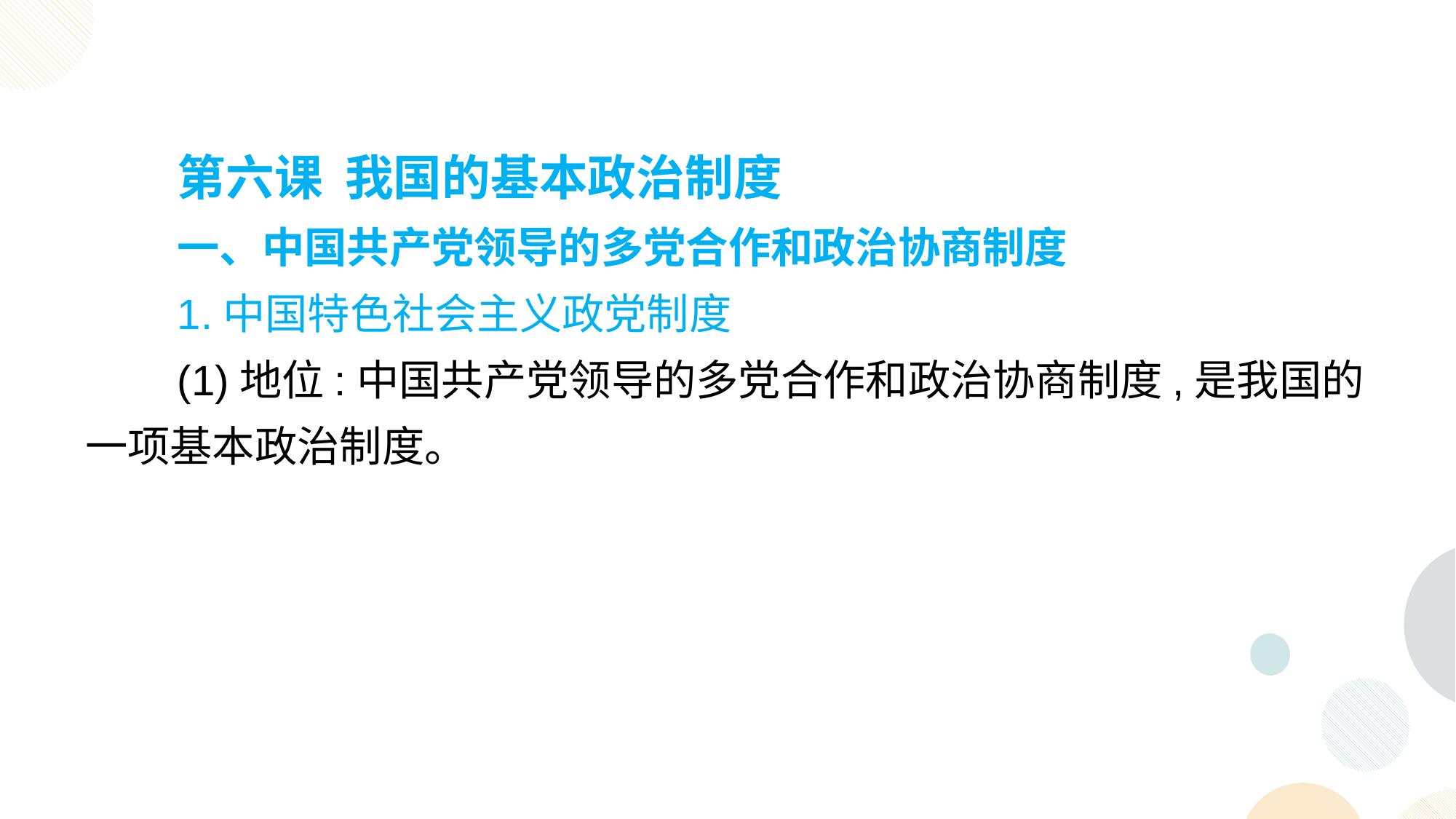

第六课  我国的基本政治制度
一、中国共产党领导的多党合作和政治协商制度
1.中国特色社会主义政党制度
(1)地位:中国共产党领导的多党合作和政治协商制度,是我国的一项基本政治制度。